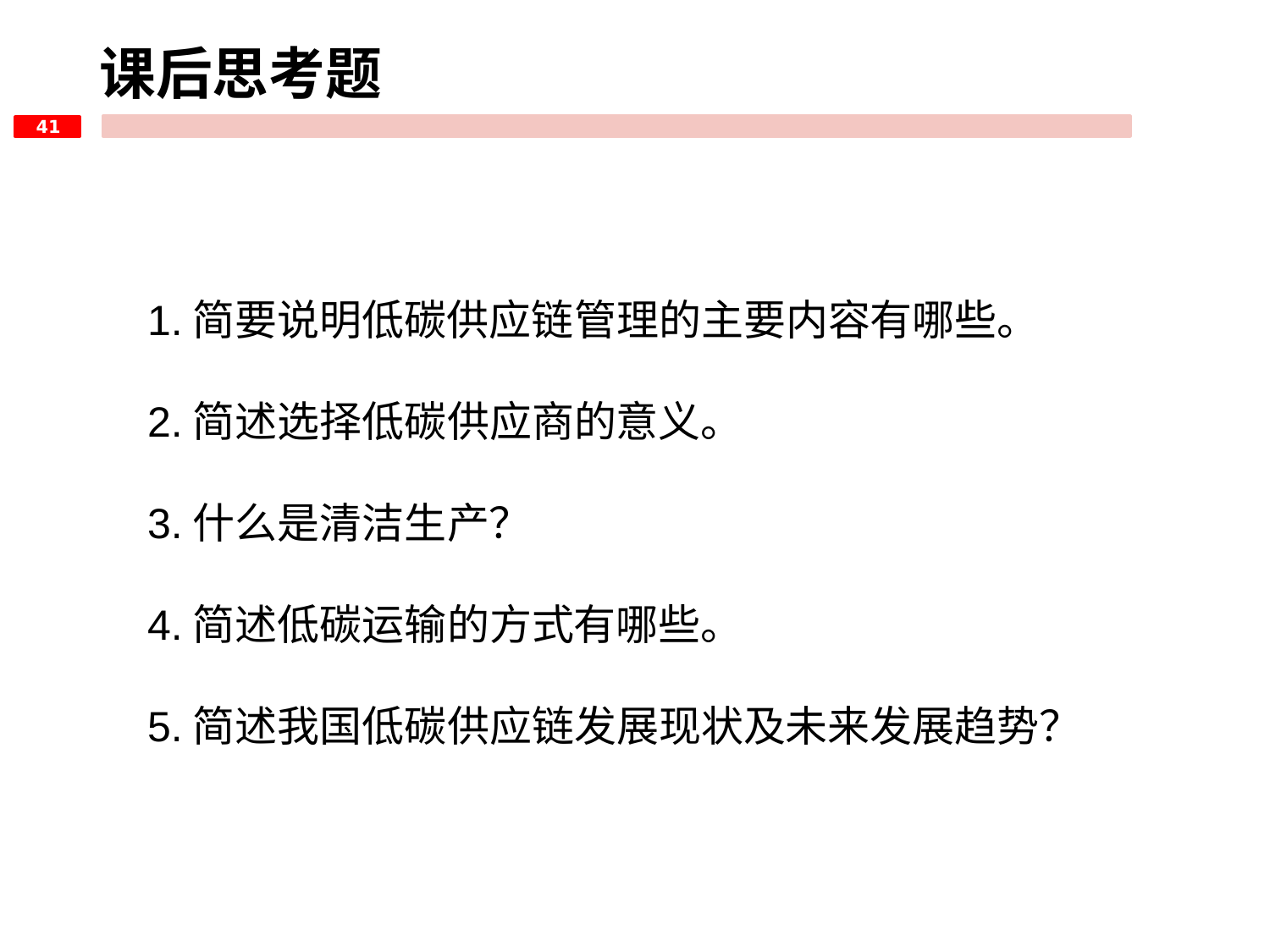

课后思考题

41
1.简要说明低碳供应链管理的主要内容有哪些。
2.简述选择低碳供应商的意义。
3.什么是清洁生产？
4.简述低碳运输的方式有哪些。
5.简述我国低碳供应链发展现状及未来发展趋势？